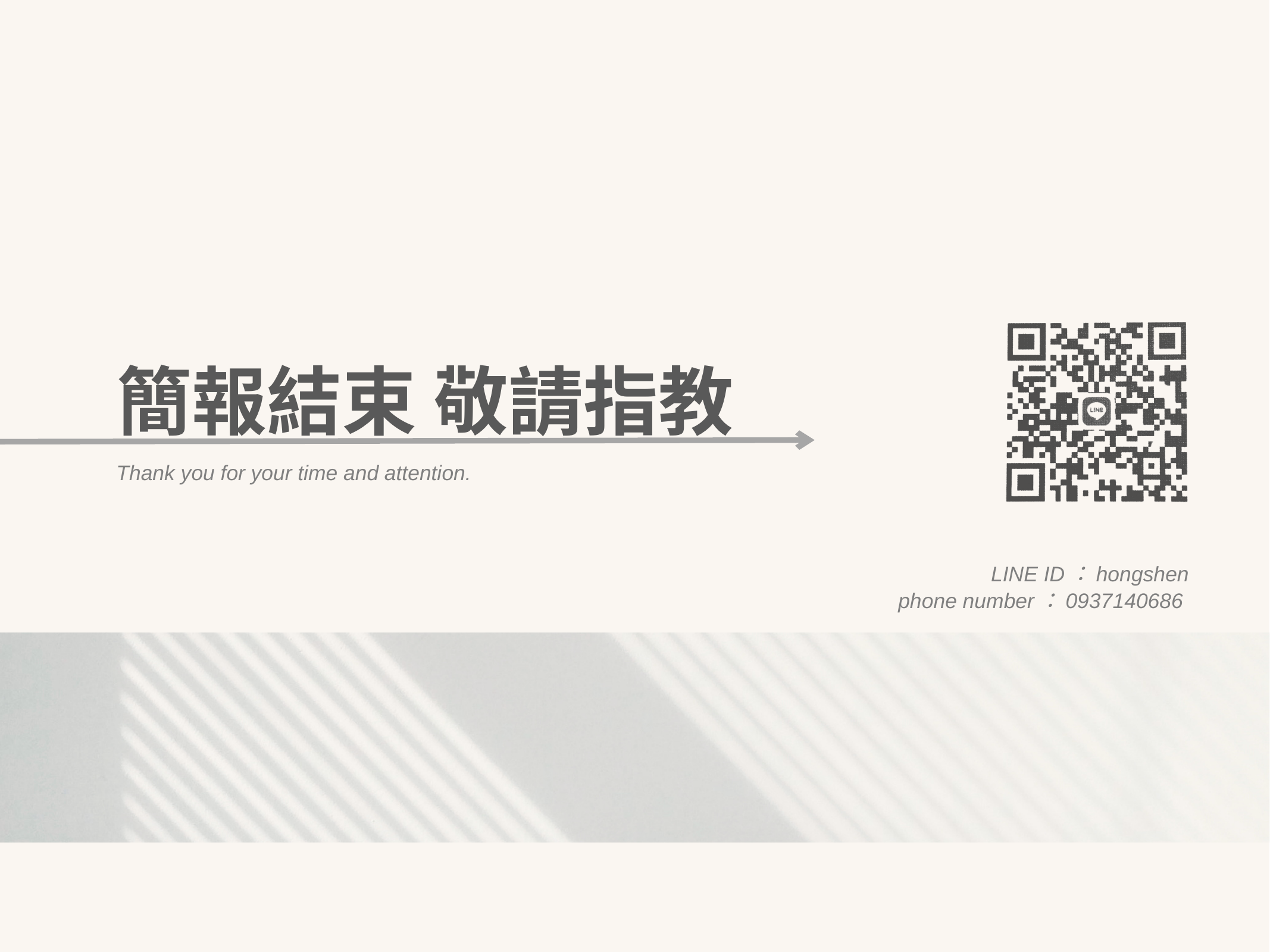

簡報結束 敬請指教

Thank you for your time and attention.
LINE ID：hongshen
phone number：0937140686